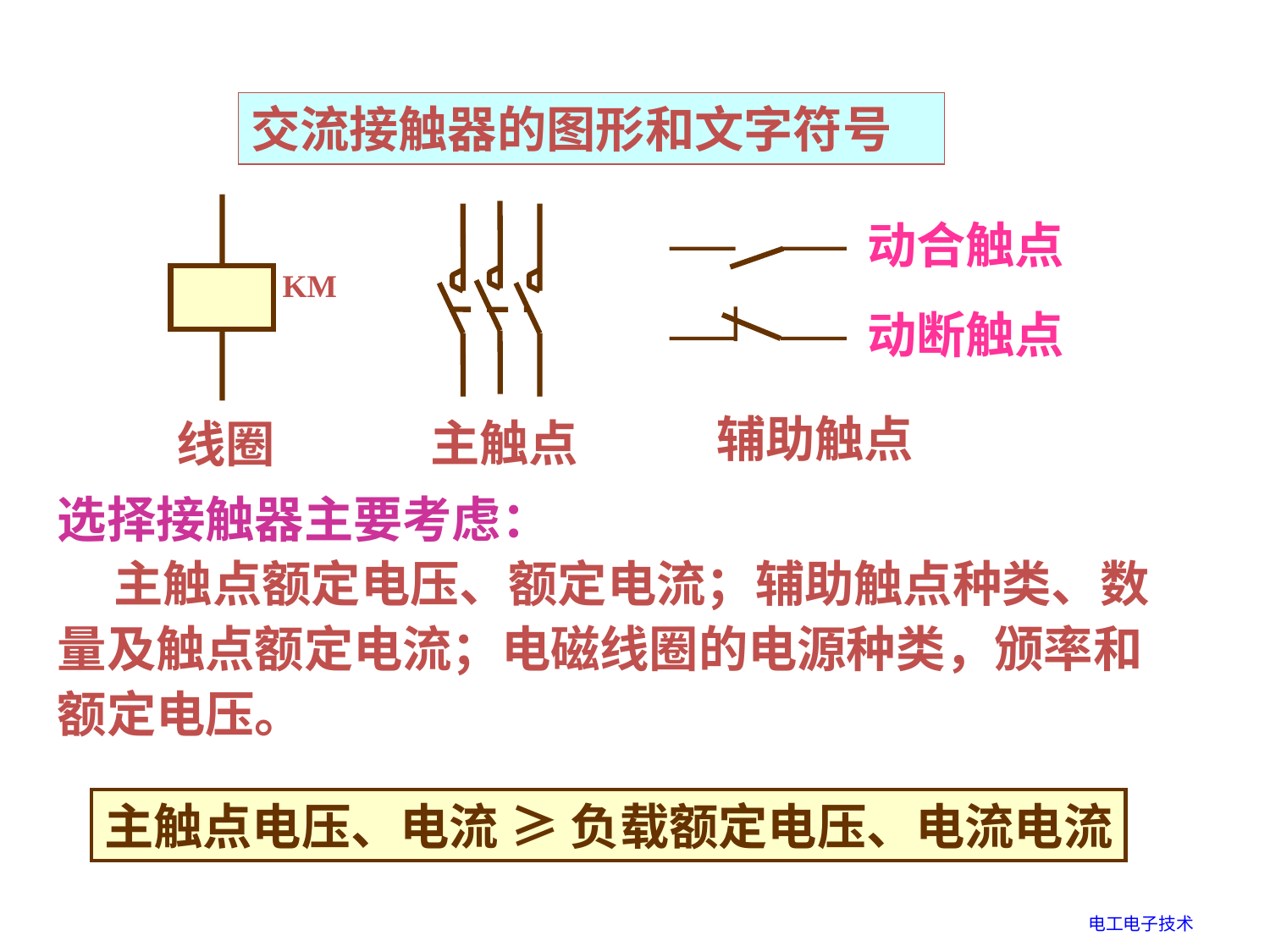

交流接触器的图形和文字符号

动合触点

KM
动断触点

辅助触点
线圈
主触点
选择接触器主要考虑：
    主触点额定电压、额定电流；辅助触点种类、数量及触点额定电流；电磁线圈的电源种类，颁率和额定电压。
主触点电压、电流 ≥ 负载额定电压、电流电流
电工电子技术